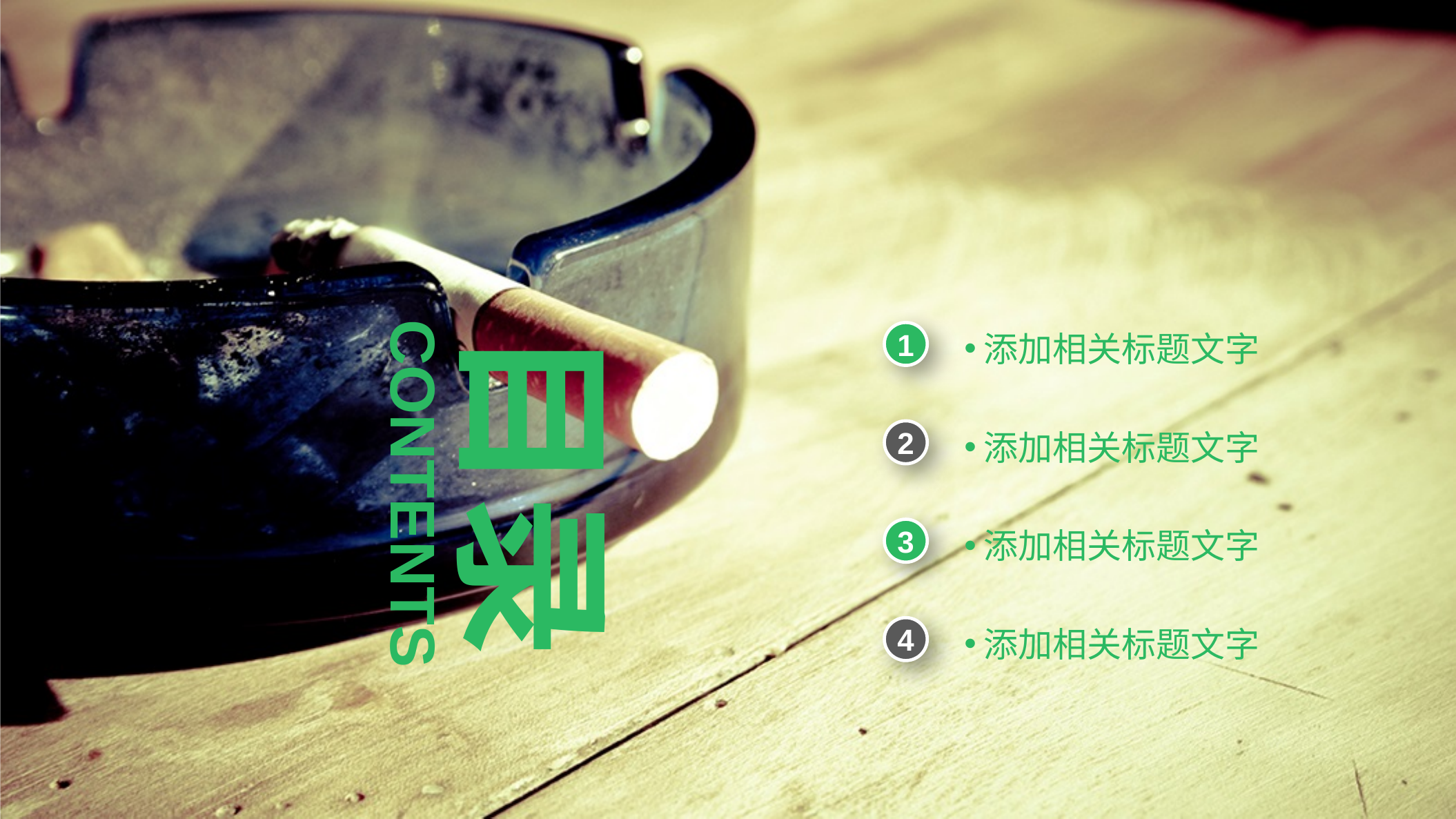

目录
1
添加相关标题文字
2
添加相关标题文字
CONTENTS
3
添加相关标题文字
4
添加相关标题文字